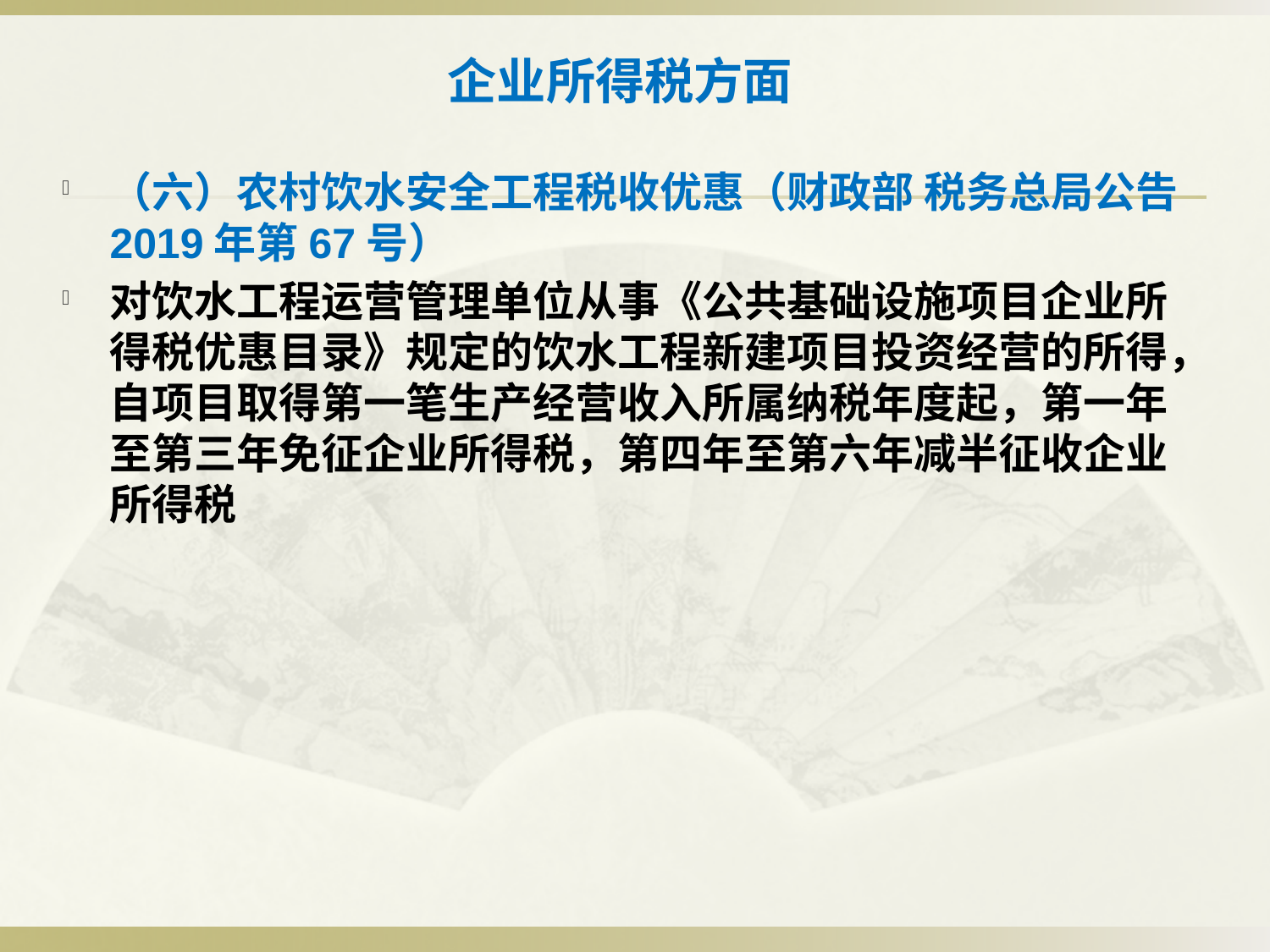

# 企业所得税方面
（六）农村饮水安全工程税收优惠（财政部 税务总局公告2019年第67号）
对饮水工程运营管理单位从事《公共基础设施项目企业所得税优惠目录》规定的饮水工程新建项目投资经营的所得，自项目取得第一笔生产经营收入所属纳税年度起，第一年至第三年免征企业所得税，第四年至第六年减半征收企业所得税